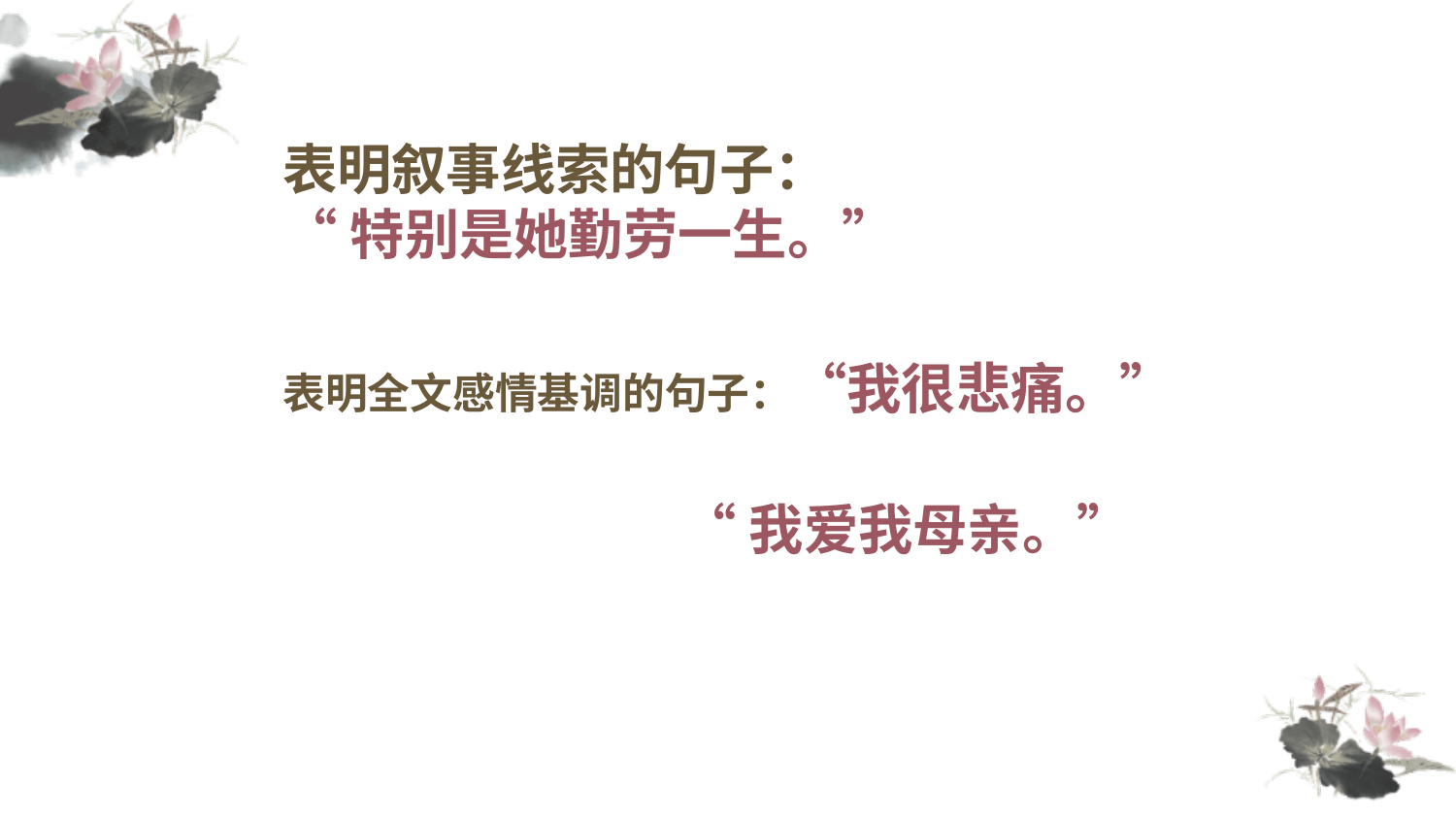

表明叙事线索的句子：
“特别是她勤劳一生。”
表明全文感情基调的句子：“我很悲痛。”
                                “我爱我母亲。”